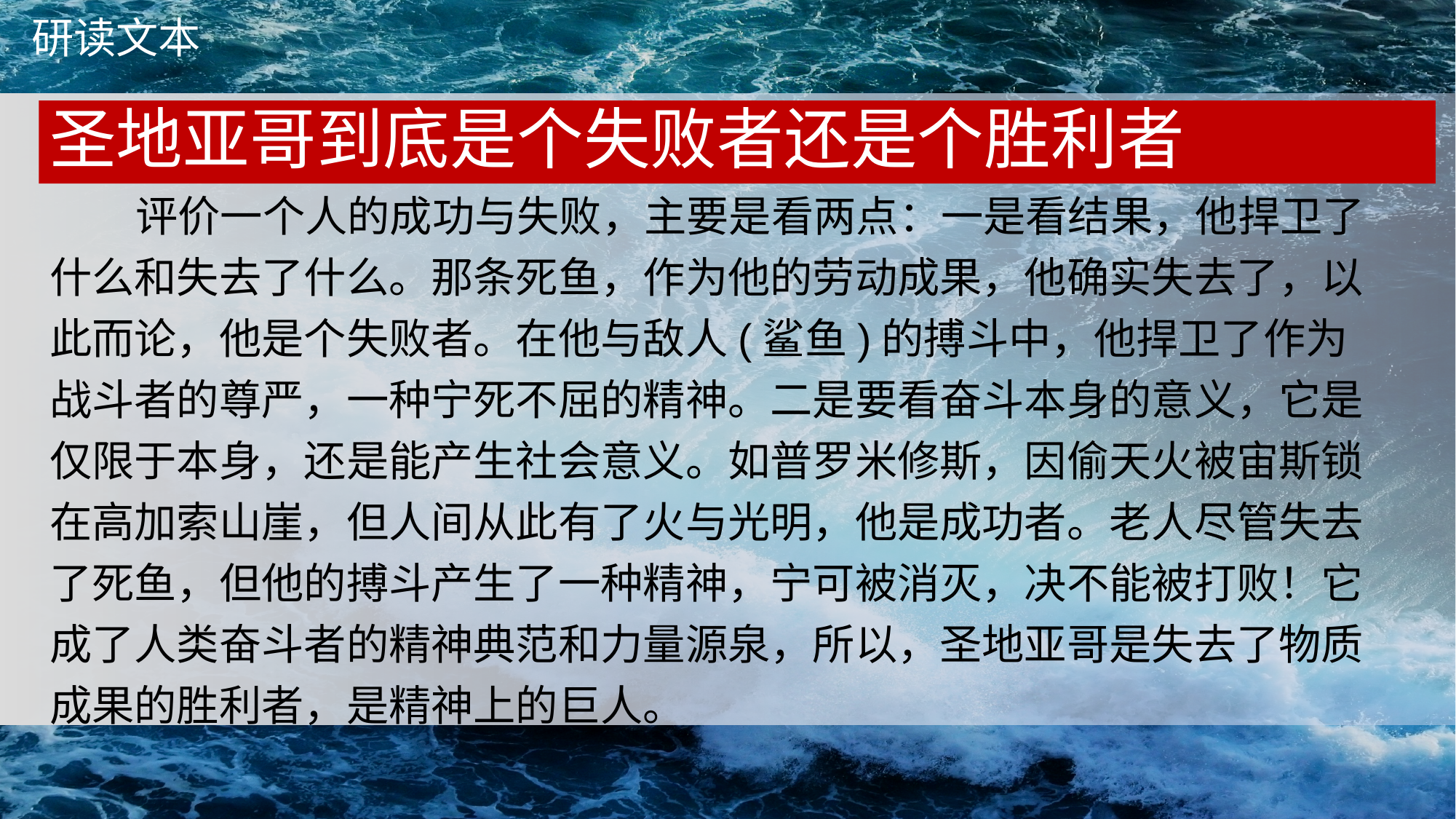

圣地亚哥到底是个失败者还是个胜利者
评价一个人的成功与失败，主要是看两点：一是看结果，他捍卫了什么和失去了什么。那条死鱼，作为他的劳动成果，他确实失去了，以此而论，他是个失败者。在他与敌人(鲨鱼)的搏斗中，他捍卫了作为战斗者的尊严，一种宁死不屈的精神。二是要看奋斗本身的意义，它是仅限于本身，还是能产生社会意义。如普罗米修斯，因偷天火被宙斯锁在高加索山崖，但人间从此有了火与光明，他是成功者。老人尽管失去了死鱼，但他的搏斗产生了一种精神，宁可被消灭，决不能被打败！它成了人类奋斗者的精神典范和力量源泉，所以，圣地亚哥是失去了物质成果的胜利者，是精神上的巨人。